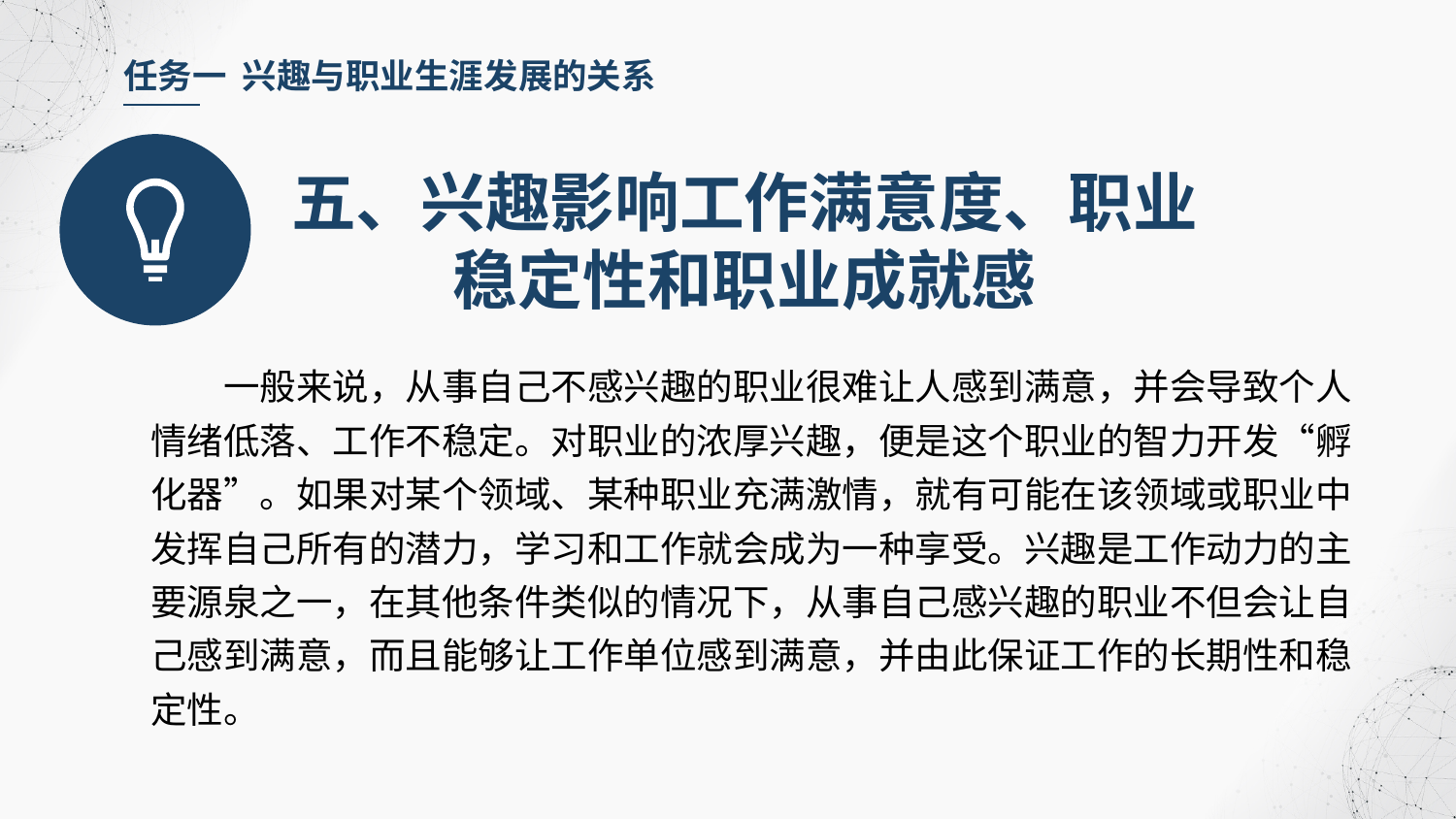

任务一  兴趣与职业生涯发展的关系

五、兴趣影响工作满意度、职业稳定性和职业成就感
一般来说，从事自己不感兴趣的职业很难让人感到满意，并会导致个人情绪低落、工作不稳定。对职业的浓厚兴趣，便是这个职业的智力开发“孵化器”。如果对某个领域、某种职业充满激情，就有可能在该领域或职业中发挥自己所有的潜力，学习和工作就会成为一种享受。兴趣是工作动力的主要源泉之一，在其他条件类似的情况下，从事自己感兴趣的职业不但会让自己感到满意，而且能够让工作单位感到满意，并由此保证工作的长期性和稳定性。